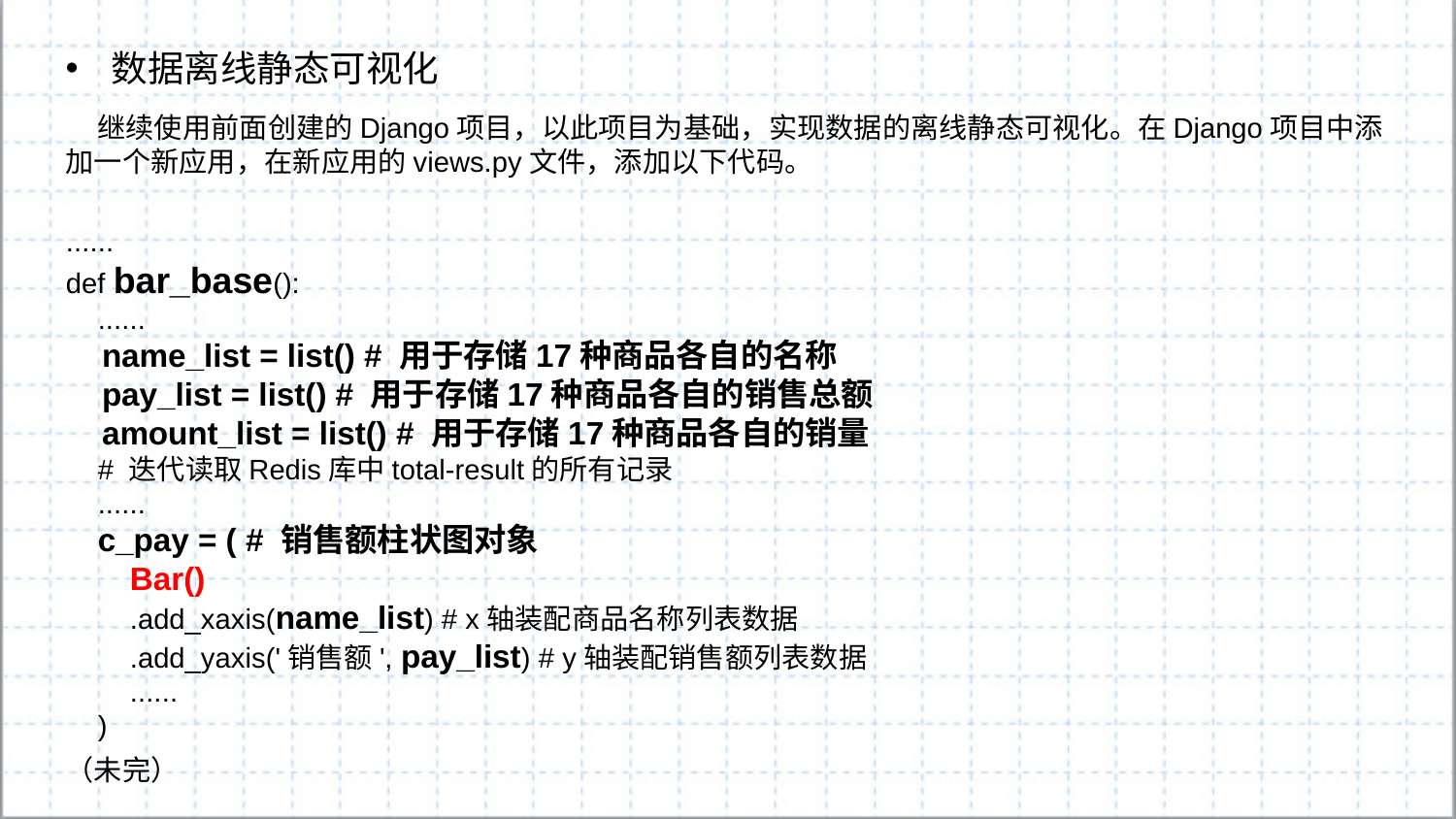

数据离线静态可视化
    继续使用前面创建的Django项目，以此项目为基础，实现数据的离线静态可视化。在Django项目中添加一个新应用，在新应用的views.py文件，添加以下代码。
......
def bar_base():
    ......
    name_list = list() # 用于存储17种商品各自的名称
    pay_list = list() # 用于存储17种商品各自的销售总额
    amount_list = list() # 用于存储17种商品各自的销量
    # 迭代读取Redis库中total-result的所有记录
    ......
    c_pay = ( # 销售额柱状图对象
        Bar()
        .add_xaxis(name_list) # x轴装配商品名称列表数据
        .add_yaxis('销售额', pay_list) # y轴装配销售额列表数据
        ......
    )
（未完）